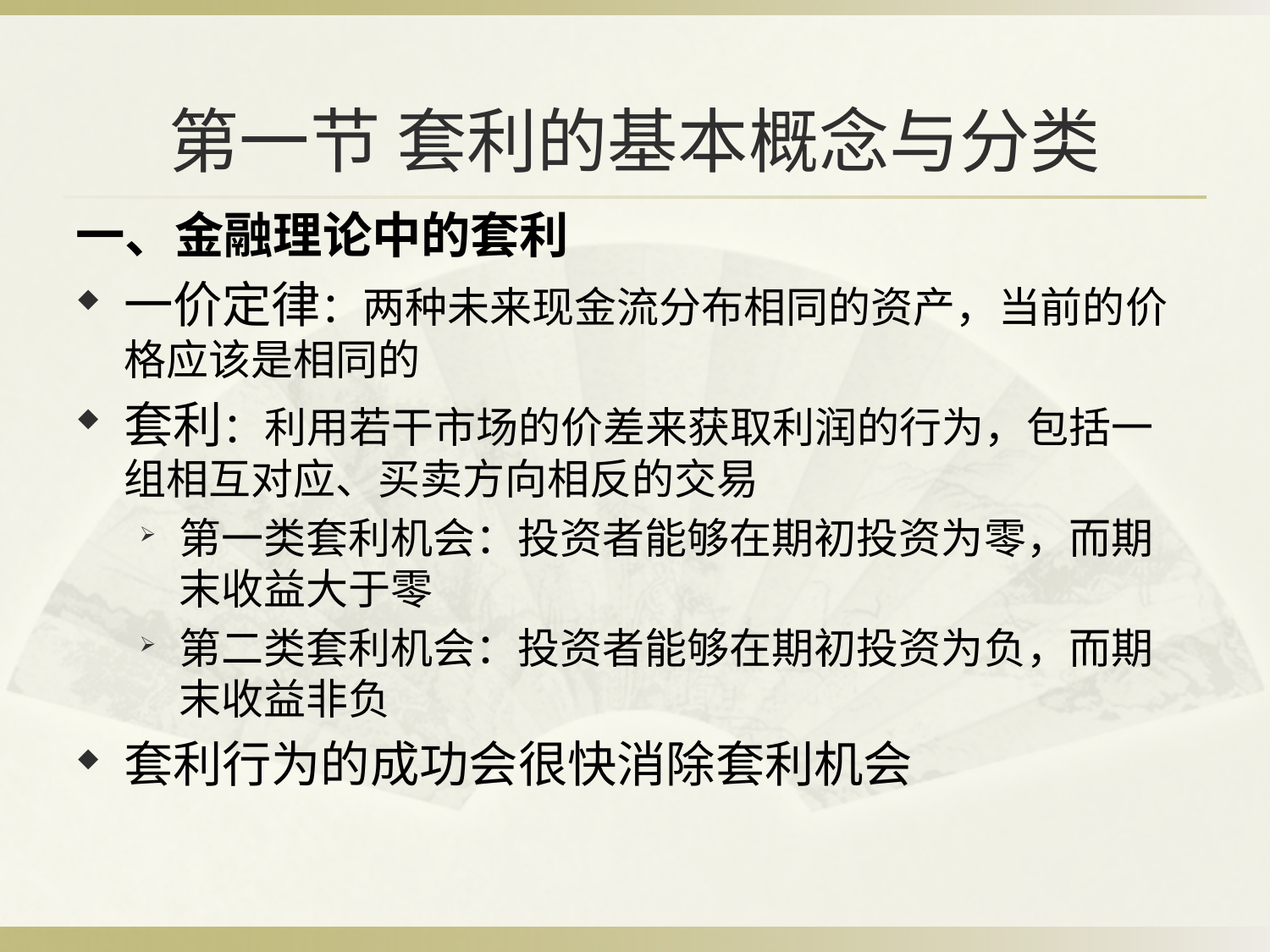

# 第一节 套利的基本概念与分类
一、金融理论中的套利
一价定律：两种未来现金流分布相同的资产，当前的价格应该是相同的
套利：利用若干市场的价差来获取利润的行为，包括一组相互对应、买卖方向相反的交易
第一类套利机会：投资者能够在期初投资为零，而期末收益大于零
第二类套利机会：投资者能够在期初投资为负，而期末收益非负
套利行为的成功会很快消除套利机会